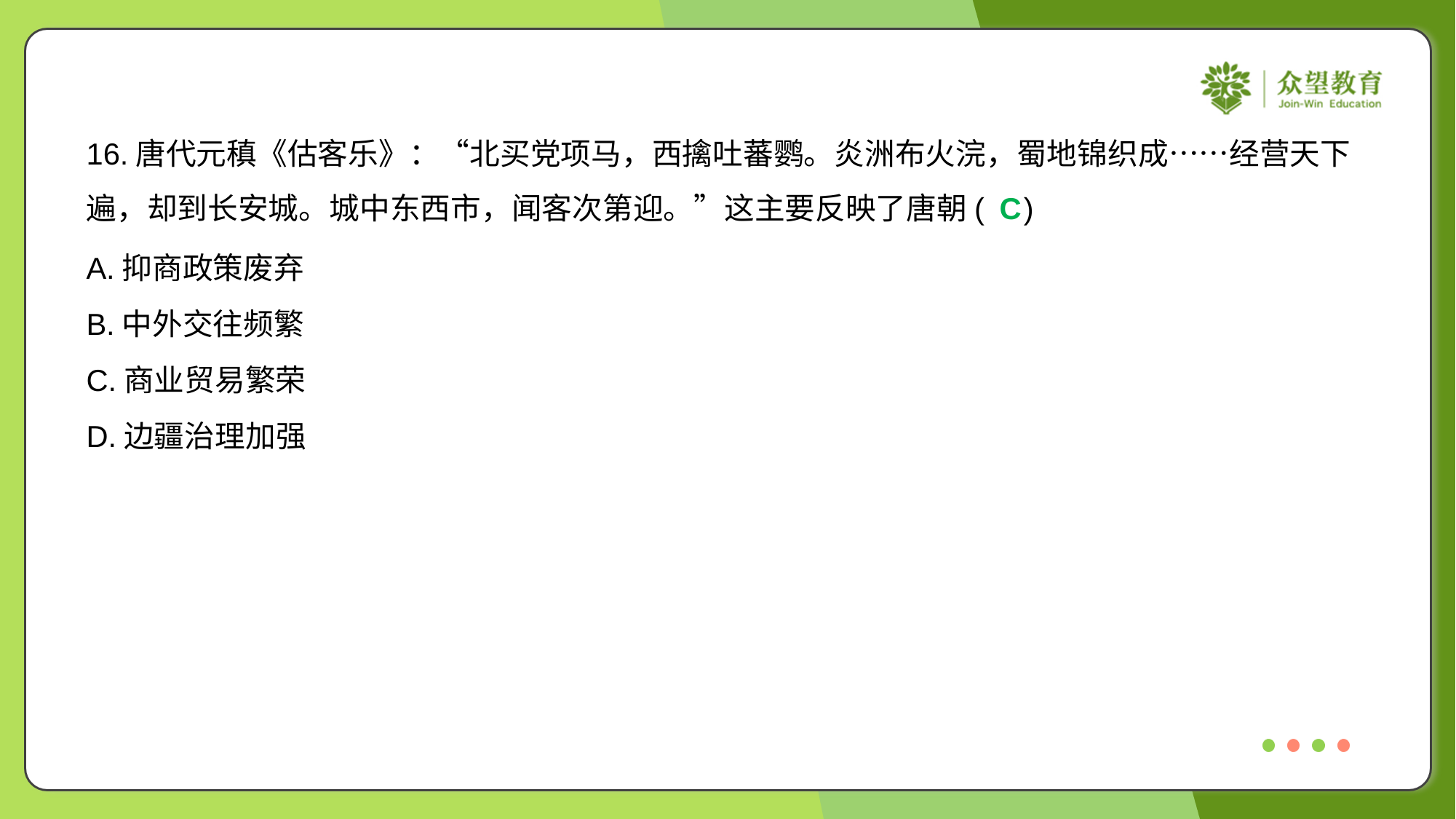

16.唐代元稹《估客乐》：“北买党项马，西擒吐蕃鹦。炎洲布火浣，蜀地锦织成……经营天下
遍，却到长安城。城中东西市，闻客次第迎。”这主要反映了唐朝(     )
C
A.抑商政策废弃
B.中外交往频繁
C.商业贸易繁荣
D.边疆治理加强